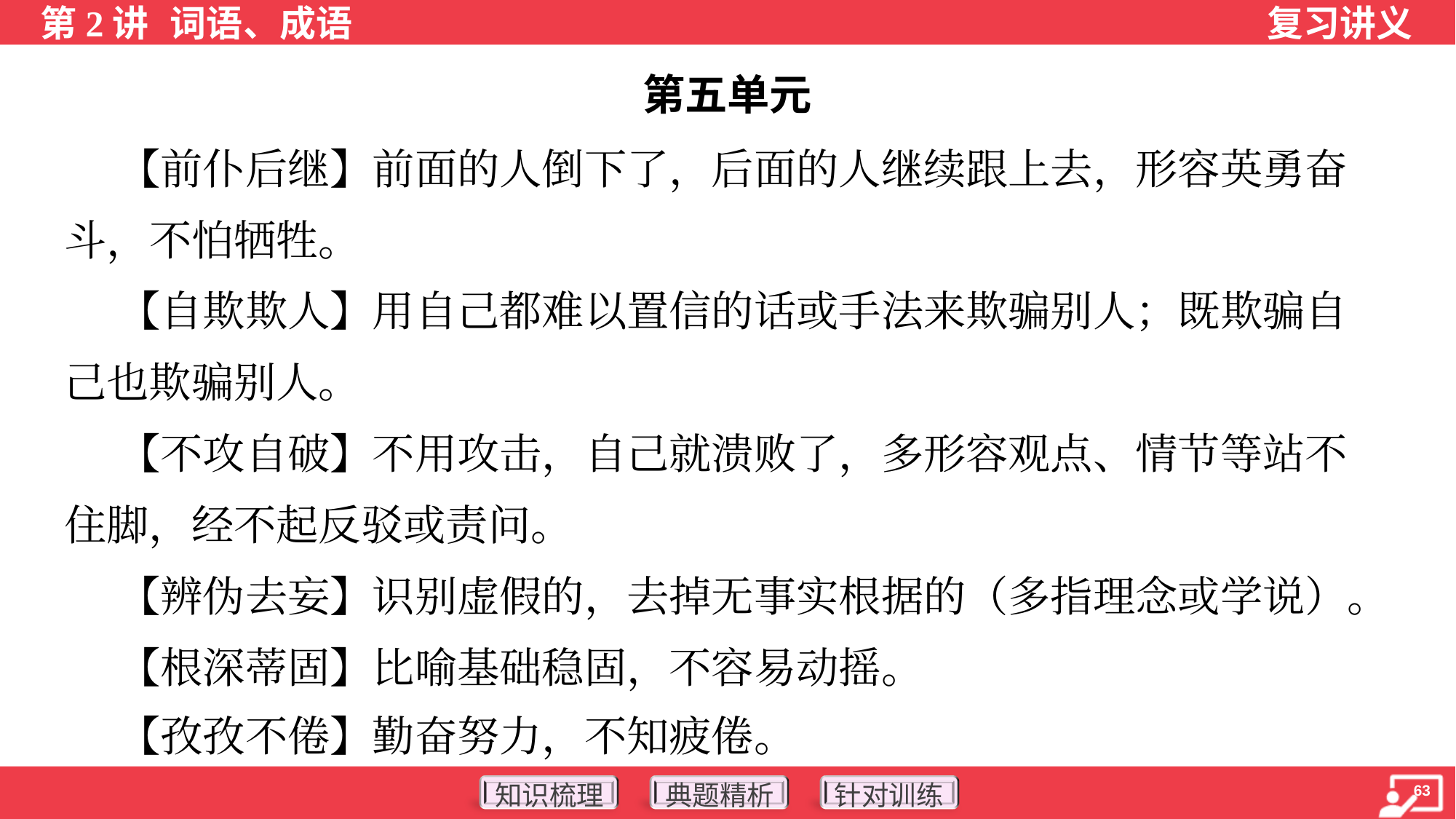

第五单元
    【前仆后继】前面的人倒下了，后面的人继续跟上去，形容英勇奋
斗，不怕牺牲。
    【自欺欺人】用自己都难以置信的话或手法来欺骗别人；既欺骗自
己也欺骗别人。
    【不攻自破】不用攻击，自己就溃败了，多形容观点、情节等站不
住脚，经不起反驳或责问。
    【辨伪去妄】识别虚假的，去掉无事实根据的（多指理念或学说）。
    【根深蒂固】比喻基础稳固，不容易动摇。
    【孜孜不倦】勤奋努力，不知疲倦。